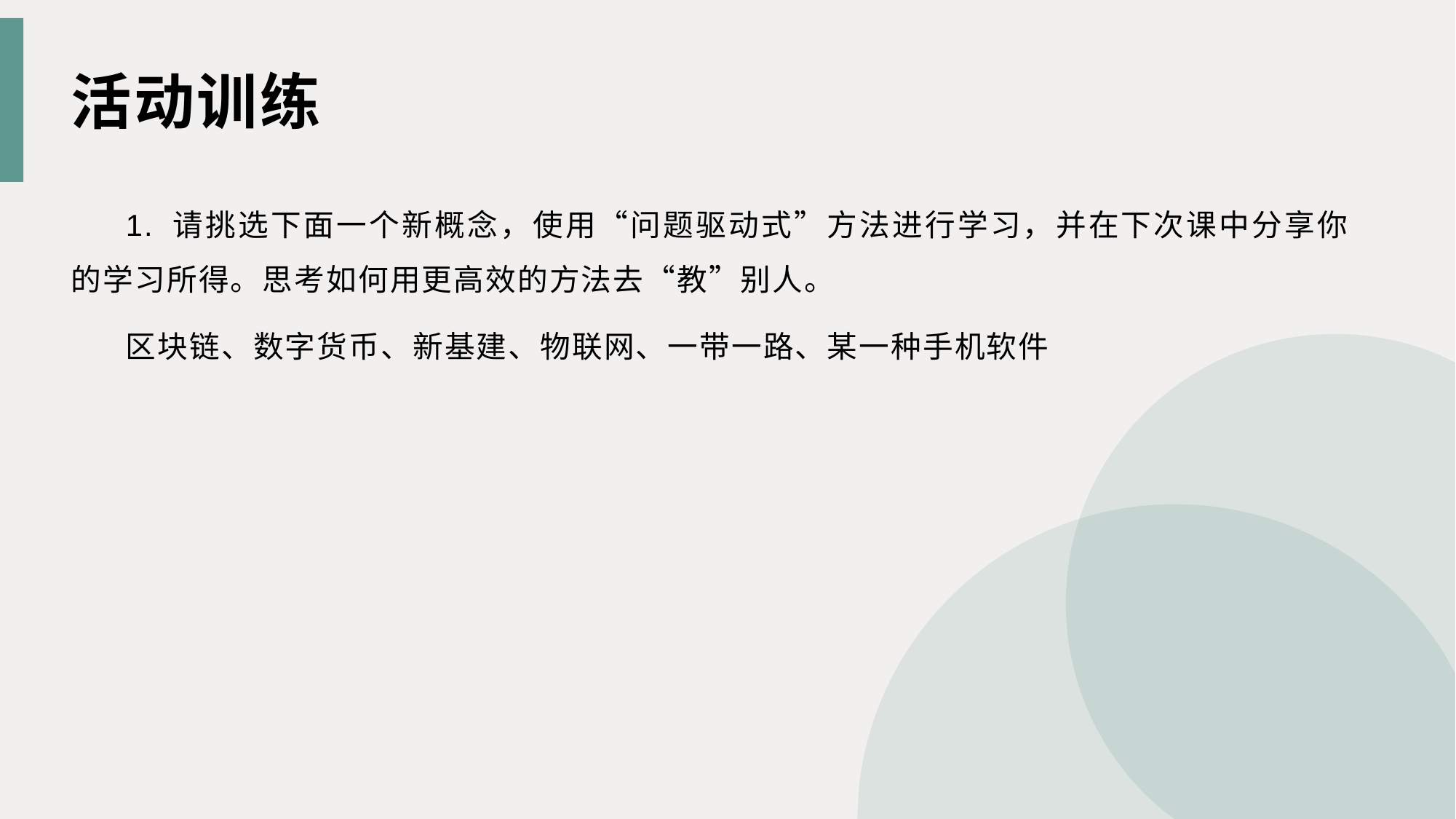

活动训练
1. 请挑选下面一个新概念，使用“问题驱动式”方法进行学习，并在下次课中分享你的学习所得。思考如何用更高效的方法去“教”别人。
区块链、数字货币、新基建、物联网、一带一路、某一种手机软件